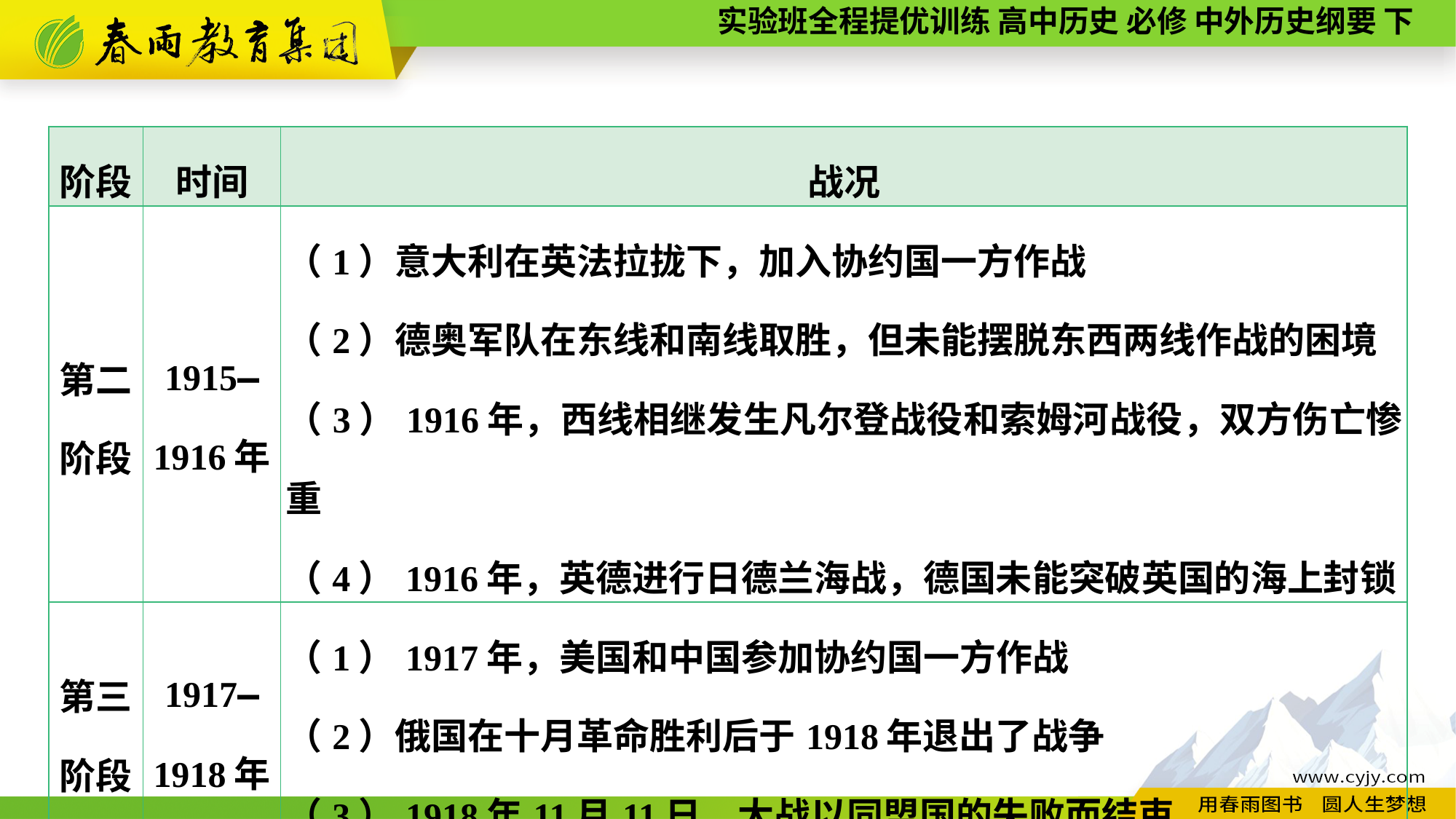

| 阶段 | 时间 | 战况 |
| --- | --- | --- |
| 第二 阶段 | 1915—1916年 | （1）意大利在英法拉拢下，加入协约国一方作战 （2）德奥军队在东线和南线取胜，但未能摆脱东西两线作战的困境 （3）1916年，西线相继发生凡尔登战役和索姆河战役，双方伤亡惨重 （4）1916年，英德进行日德兰海战，德国未能突破英国的海上封锁 |
| 第三 阶段 | 1917—1918年 | （1）1917年，美国和中国参加协约国一方作战 （2）俄国在十月革命胜利后于1918年退出了战争 （3）1918年11月11日，大战以同盟国的失败而结束 |